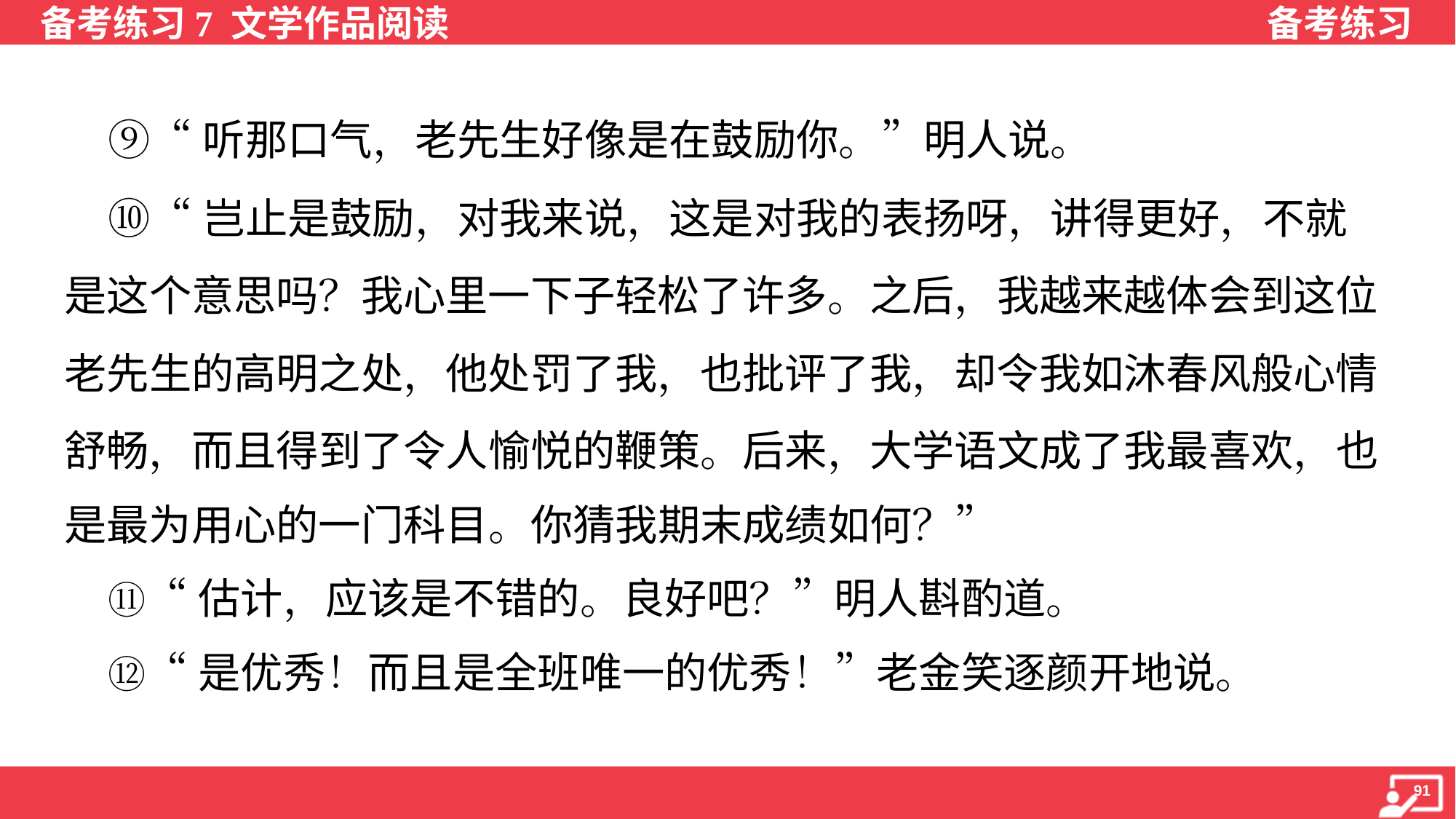

⑨“听那口气，老先生好像是在鼓励你。”明人说。
    ⑩“岂止是鼓励，对我来说，这是对我的表扬呀，讲得更好，不就
是这个意思吗？我心里一下子轻松了许多。之后，我越来越体会到这位
老先生的高明之处，他处罚了我，也批评了我，却令我如沐春风般心情
舒畅，而且得到了令人愉悦的鞭策。后来，大学语文成了我最喜欢，也
是最为用心的一门科目。你猜我期末成绩如何？”
    ⑪“估计，应该是不错的。良好吧？”明人斟酌道。
    ⑫“是优秀！而且是全班唯一的优秀！”老金笑逐颜开地说。